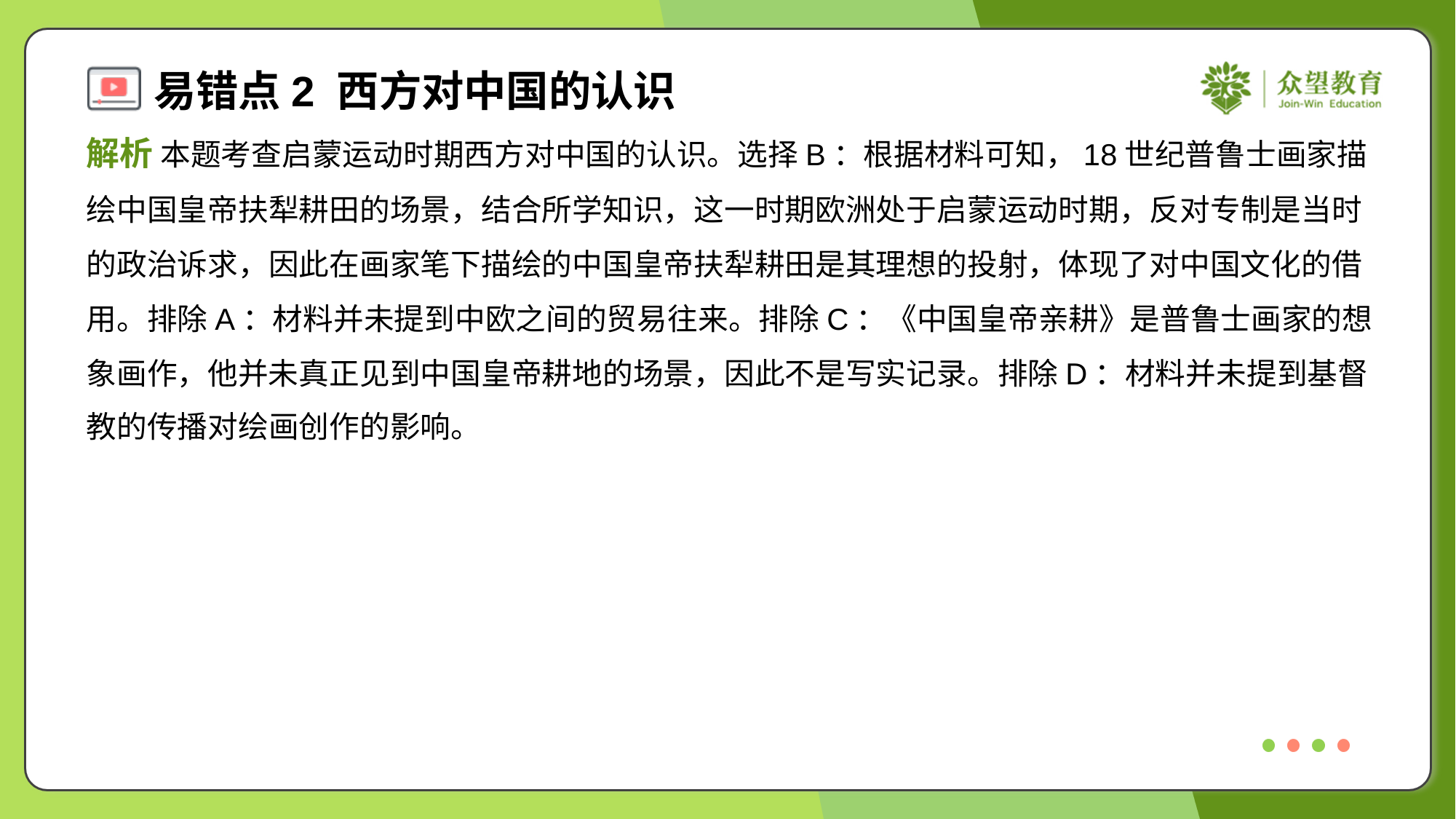

解析 本题考查启蒙运动时期西方对中国的认识。选择B：根据材料可知，18世纪普鲁士画家描
绘中国皇帝扶犁耕田的场景，结合所学知识，这一时期欧洲处于启蒙运动时期，反对专制是当时
的政治诉求，因此在画家笔下描绘的中国皇帝扶犁耕田是其理想的投射，体现了对中国文化的借
用。排除A：材料并未提到中欧之间的贸易往来。排除C：《中国皇帝亲耕》是普鲁士画家的想
象画作，他并未真正见到中国皇帝耕地的场景，因此不是写实记录。排除D：材料并未提到基督
教的传播对绘画创作的影响。